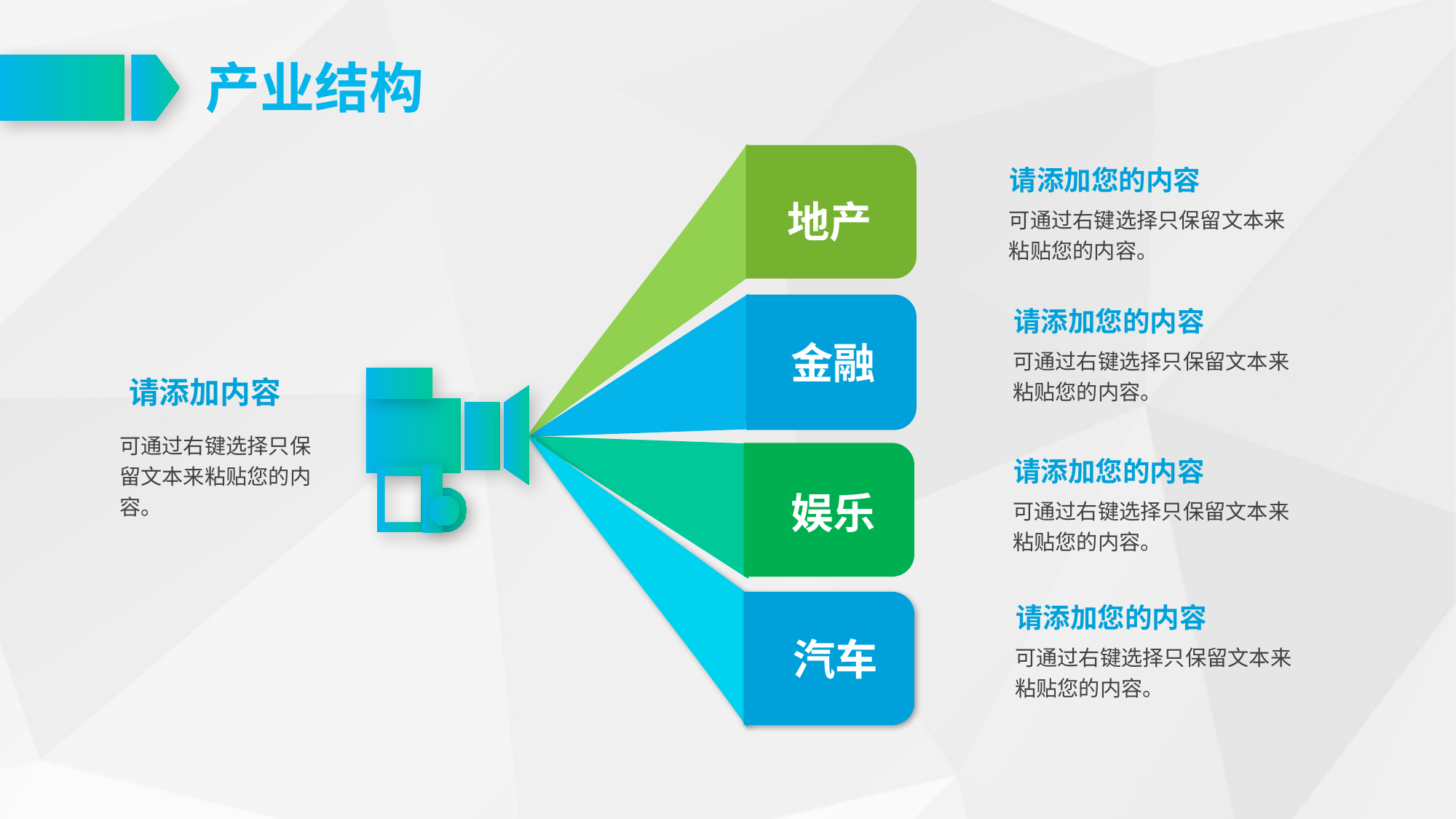

产业结构

请添加您的内容
地产
可通过右键选择只保留文本来粘贴您的内容。

请添加您的内容
金融
可通过右键选择只保留文本来粘贴您的内容。

请添加内容

可通过右键选择只保留文本来粘贴您的内容。

请添加您的内容
娱乐
可通过右键选择只保留文本来粘贴您的内容。

请添加您的内容
汽车
可通过右键选择只保留文本来粘贴您的内容。